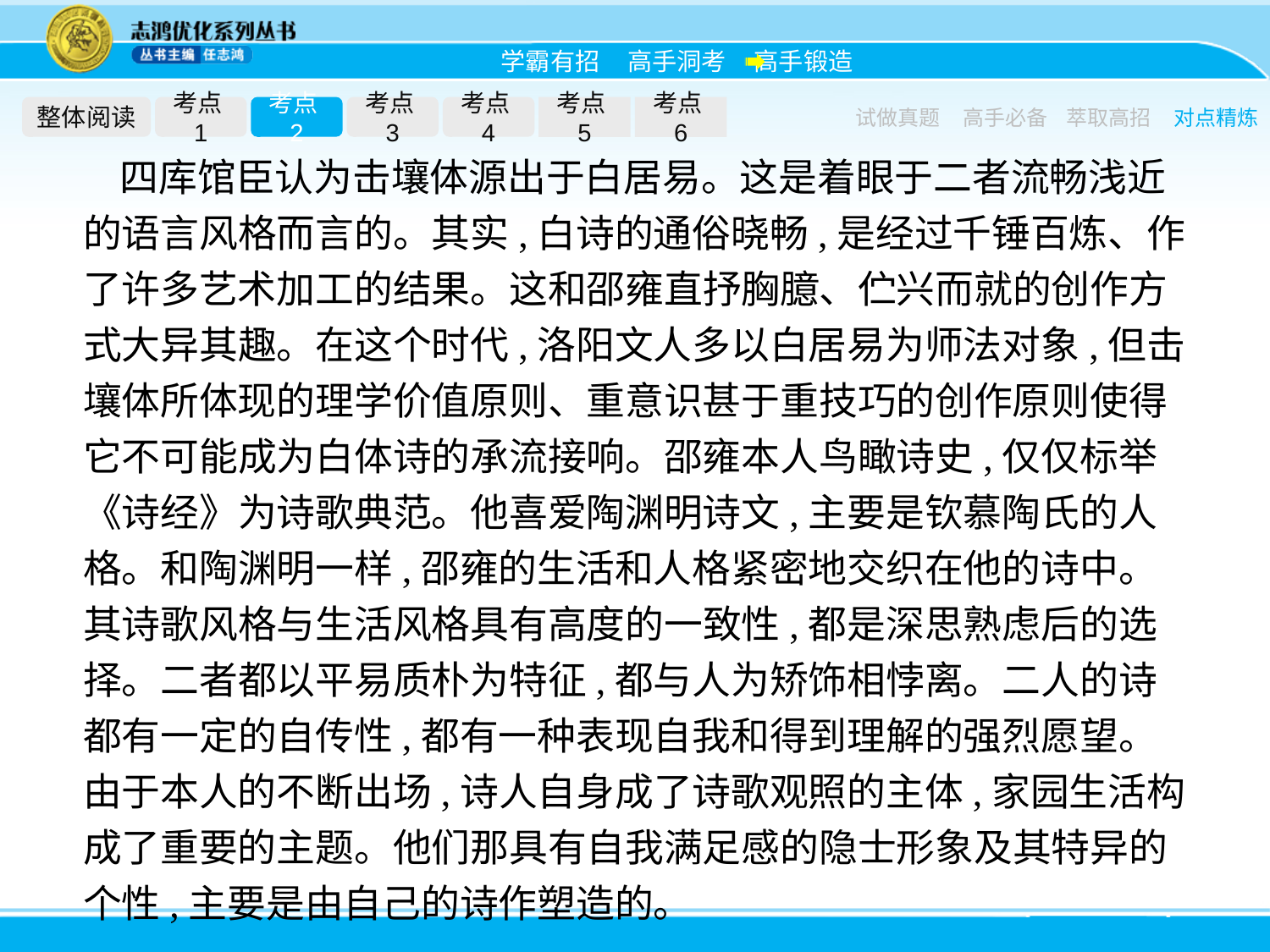

整体阅读
考点1
考点2
考点3
考点4
考点5
考点6
试做真题
高手必备
萃取高招
对点精炼
四库馆臣认为击壤体源出于白居易。这是着眼于二者流畅浅近的语言风格而言的。其实,白诗的通俗晓畅,是经过千锤百炼、作了许多艺术加工的结果。这和邵雍直抒胸臆、伫兴而就的创作方式大异其趣。在这个时代,洛阳文人多以白居易为师法对象,但击壤体所体现的理学价值原则、重意识甚于重技巧的创作原则使得它不可能成为白体诗的承流接响。邵雍本人鸟瞰诗史,仅仅标举《诗经》为诗歌典范。他喜爱陶渊明诗文,主要是钦慕陶氏的人格。和陶渊明一样,邵雍的生活和人格紧密地交织在他的诗中。其诗歌风格与生活风格具有高度的一致性,都是深思熟虑后的选择。二者都以平易质朴为特征,都与人为矫饰相悖离。二人的诗都有一定的自传性,都有一种表现自我和得到理解的强烈愿望。由于本人的不断出场,诗人自身成了诗歌观照的主体,家园生活构成了重要的主题。他们那具有自我满足感的隐士形象及其特异的个性,主要是由自己的诗作塑造的。